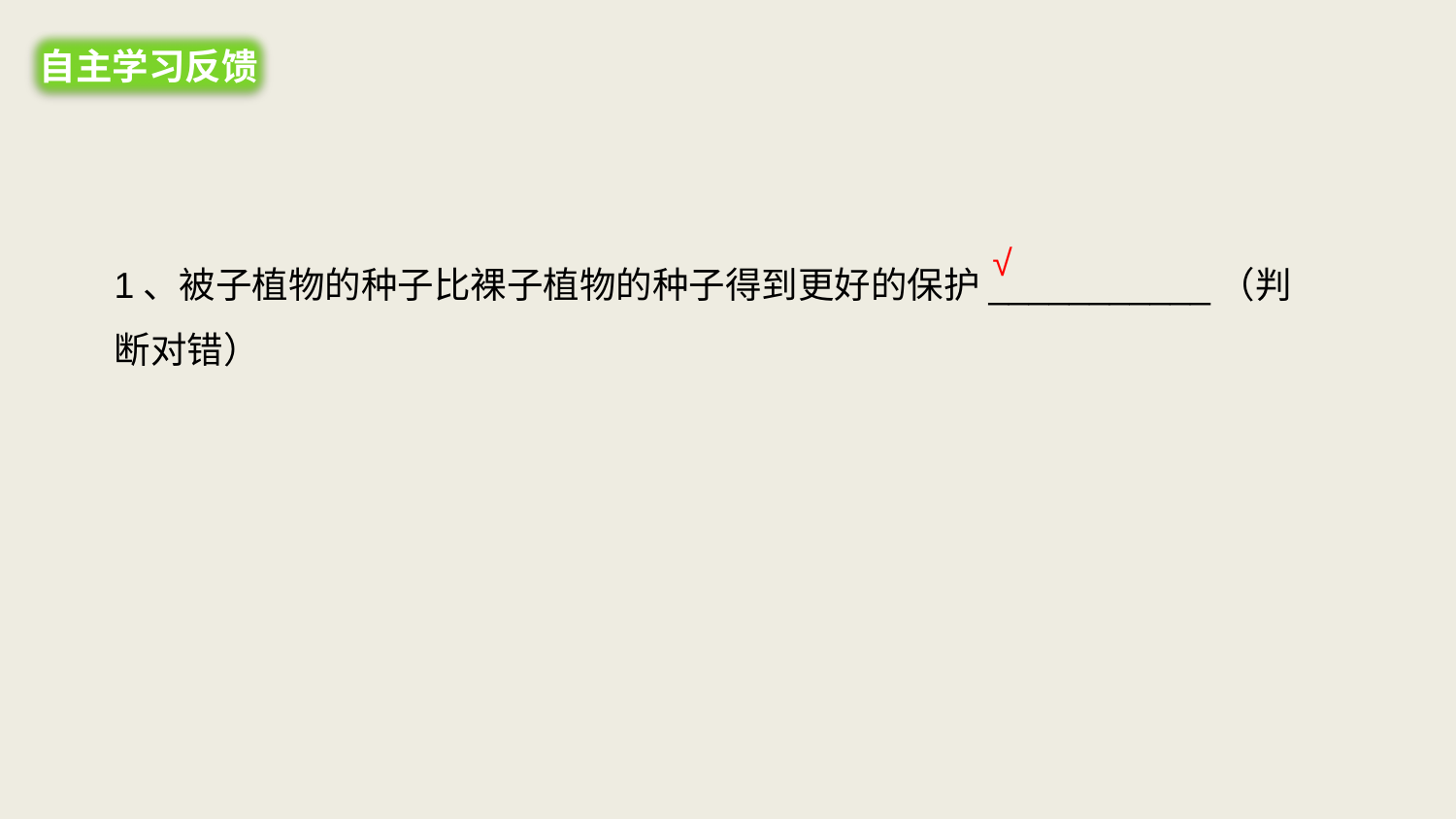

自主学习反馈
1、被子植物的种子比裸子植物的种子得到更好的保护___________（判断对错）
√